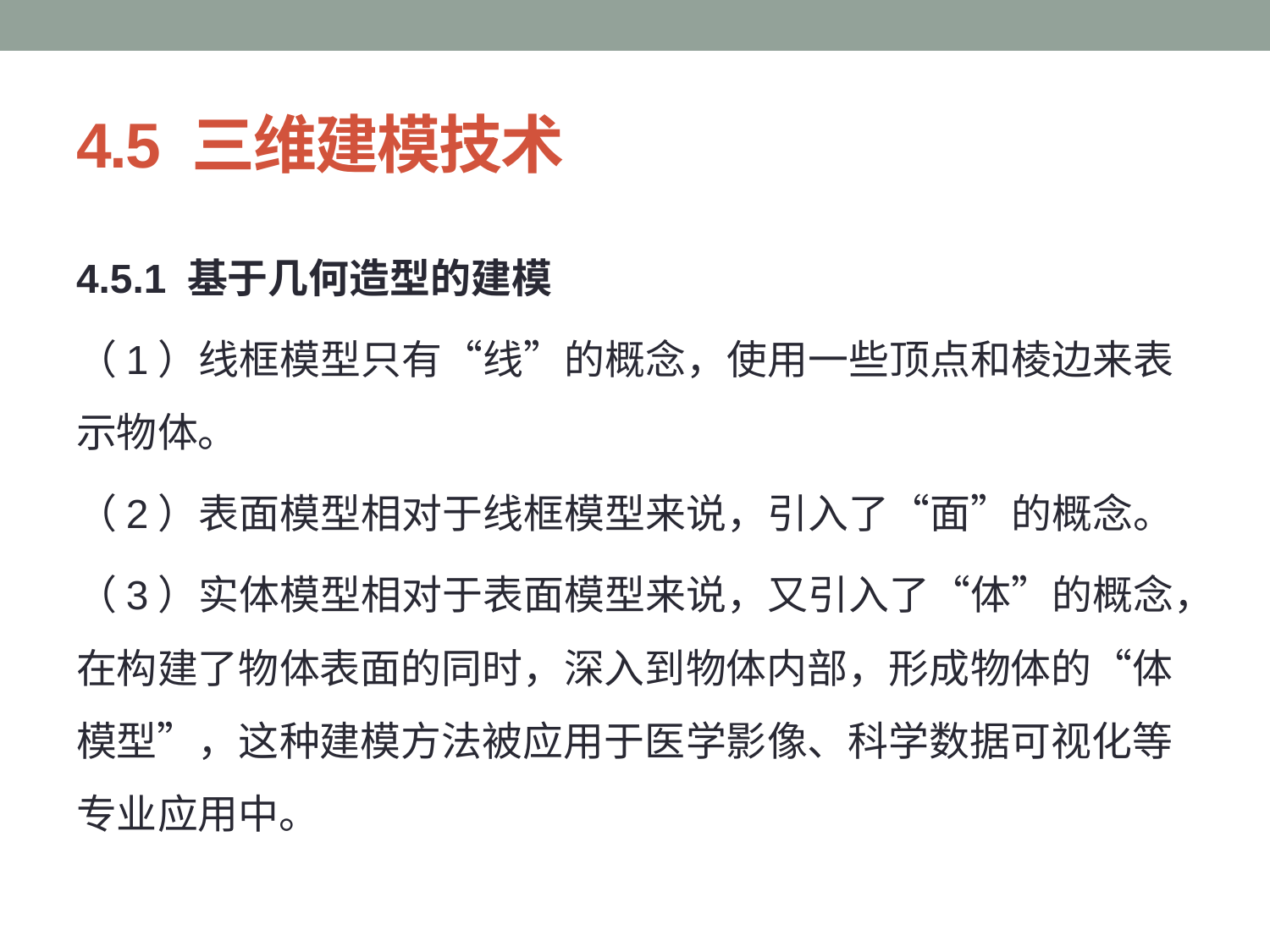

# 4.5 三维建模技术
4.5.1 基于几何造型的建模
（1）线框模型只有“线”的概念，使用一些顶点和棱边来表示物体。
（2）表面模型相对于线框模型来说，引入了“面”的概念。
（3）实体模型相对于表面模型来说，又引入了“体”的概念，在构建了物体表面的同时，深入到物体内部，形成物体的“体模型”，这种建模方法被应用于医学影像、科学数据可视化等专业应用中。